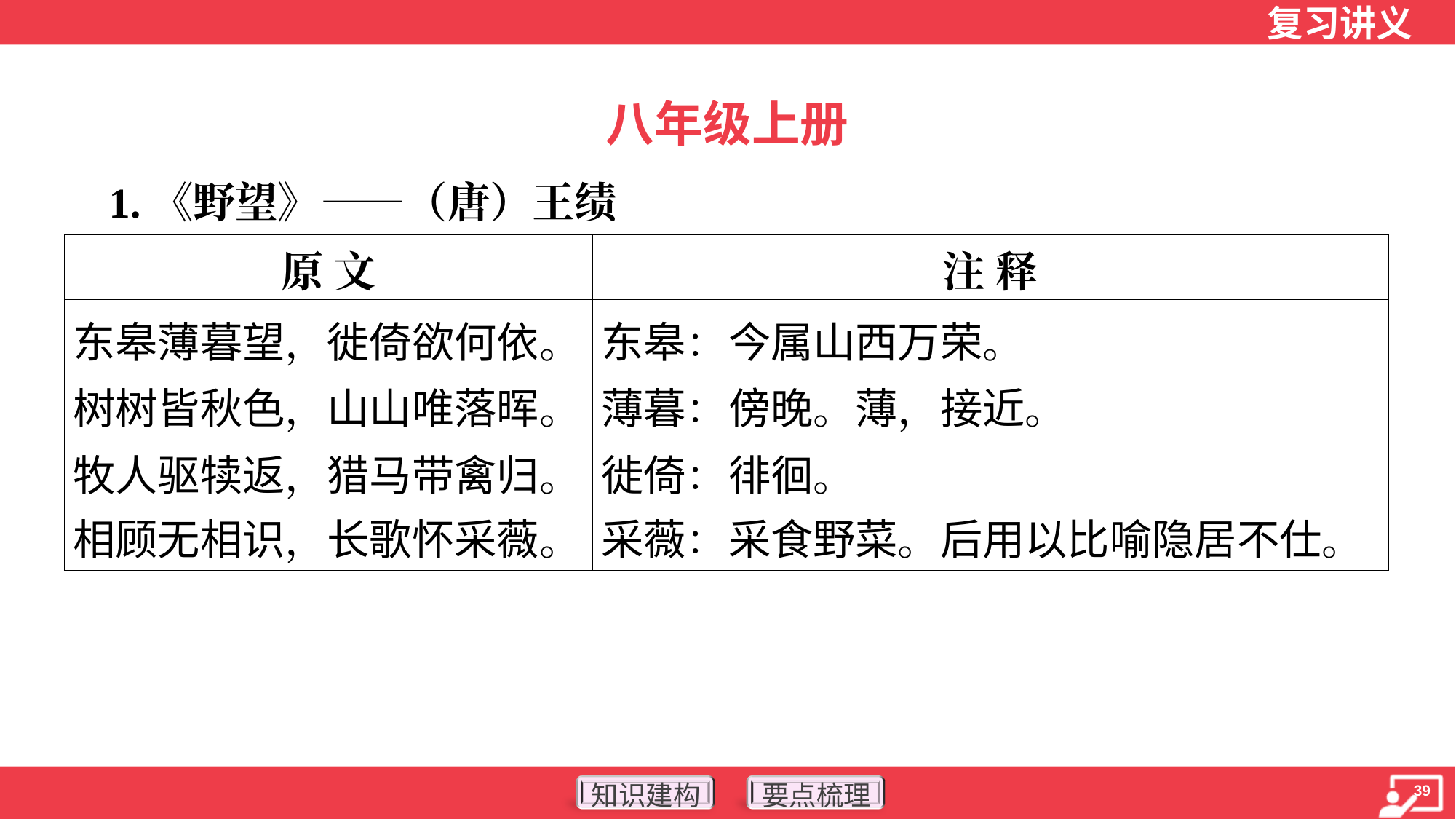

八年级上册
    1.《野望》——（唐）王绩
| 原 文 | 注 释 |
| --- | --- |
| 东皋薄暮望，徙倚欲何依。 树树皆秋色，山山唯落晖。 牧人驱犊返，猎马带禽归。 相顾无相识，长歌怀采薇。 | 东皋：今属山西万荣。 薄暮：傍晚。薄，接近。 徙倚：徘徊。 采薇：采食野菜。后用以比喻隐居不仕。 |